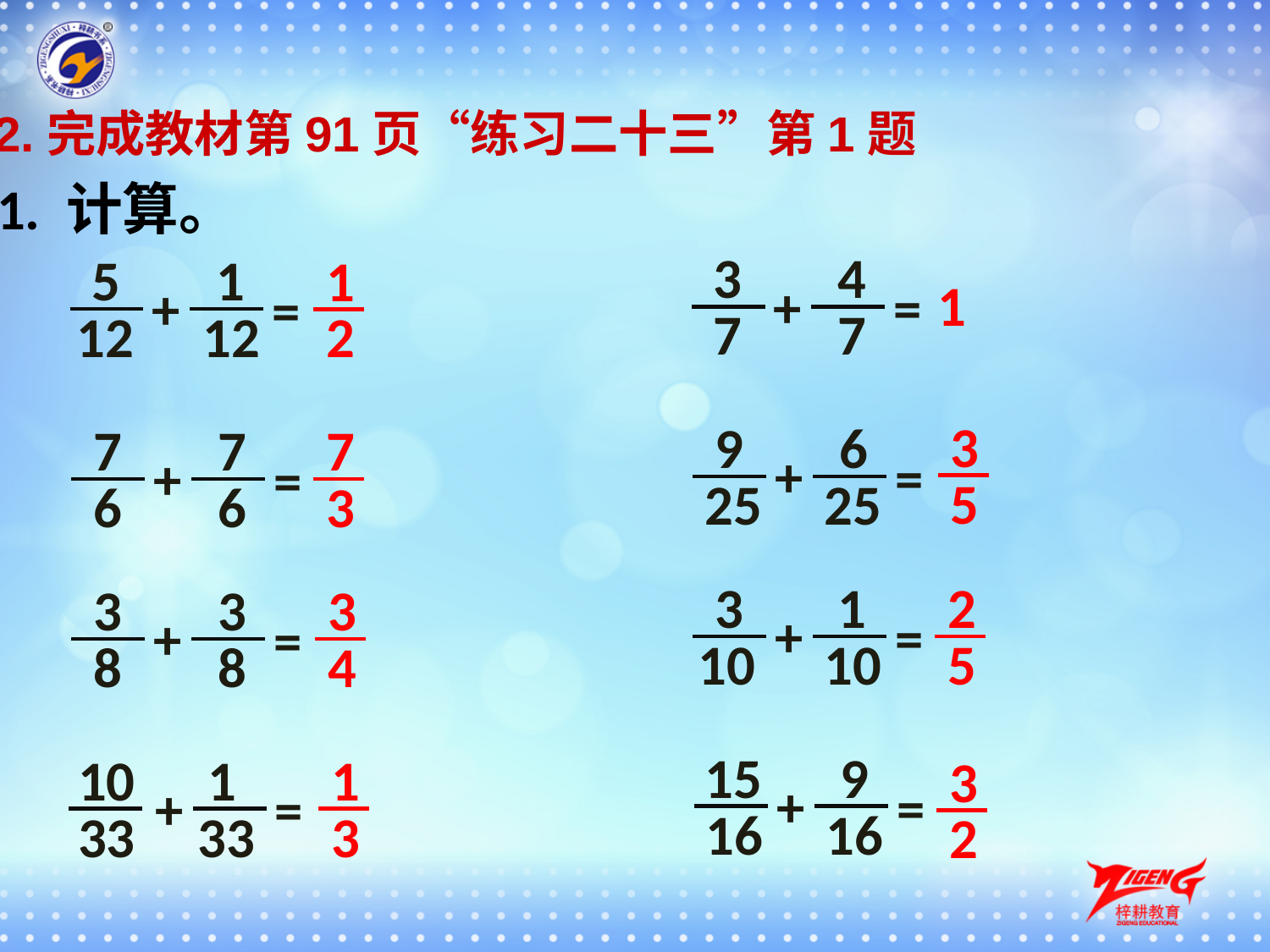

2.完成教材第91页“练习二十三”第1题
1. 计算。
3
4
5
1
1
1
+
=
+
=
7
7
12
12
2
3
9
6
7
7
7
+
=
+
=
5
25
25
6
6
3
3
1
2
3
3
3
+
=
+
=
10
10
5
8
8
4
15
9
10
1
1
3
+
=
+
=
16
16
33
33
3
2